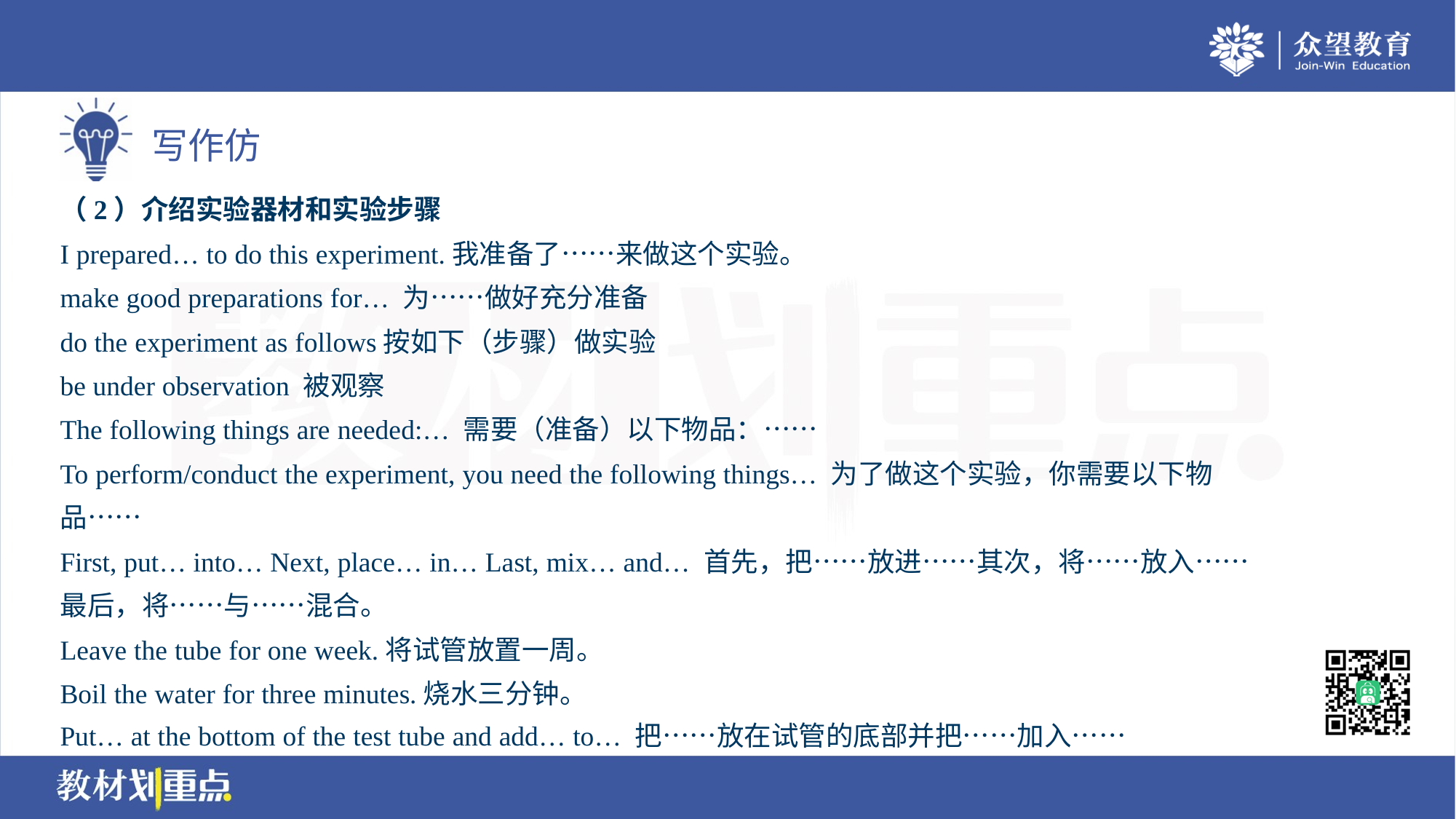

（2）介绍实验器材和实验步骤
I prepared… to do this experiment.我准备了……来做这个实验。
make good preparations for… 为……做好充分准备
do the experiment as follows按如下（步骤）做实验
be under observation 被观察
The following things are needed:… 需要（准备）以下物品：……
To perform/conduct the experiment, you need the following things… 为了做这个实验，你需要以下物
品……
First, put… into… Next, place… in… Last, mix… and… 首先，把……放进……其次，将……放入……
最后，将……与……混合。
Leave the tube for one week.将试管放置一周。
Boil the water for three minutes.烧水三分钟。
Put… at the bottom of the test tube and add… to… 把……放在试管的底部并把……加入……